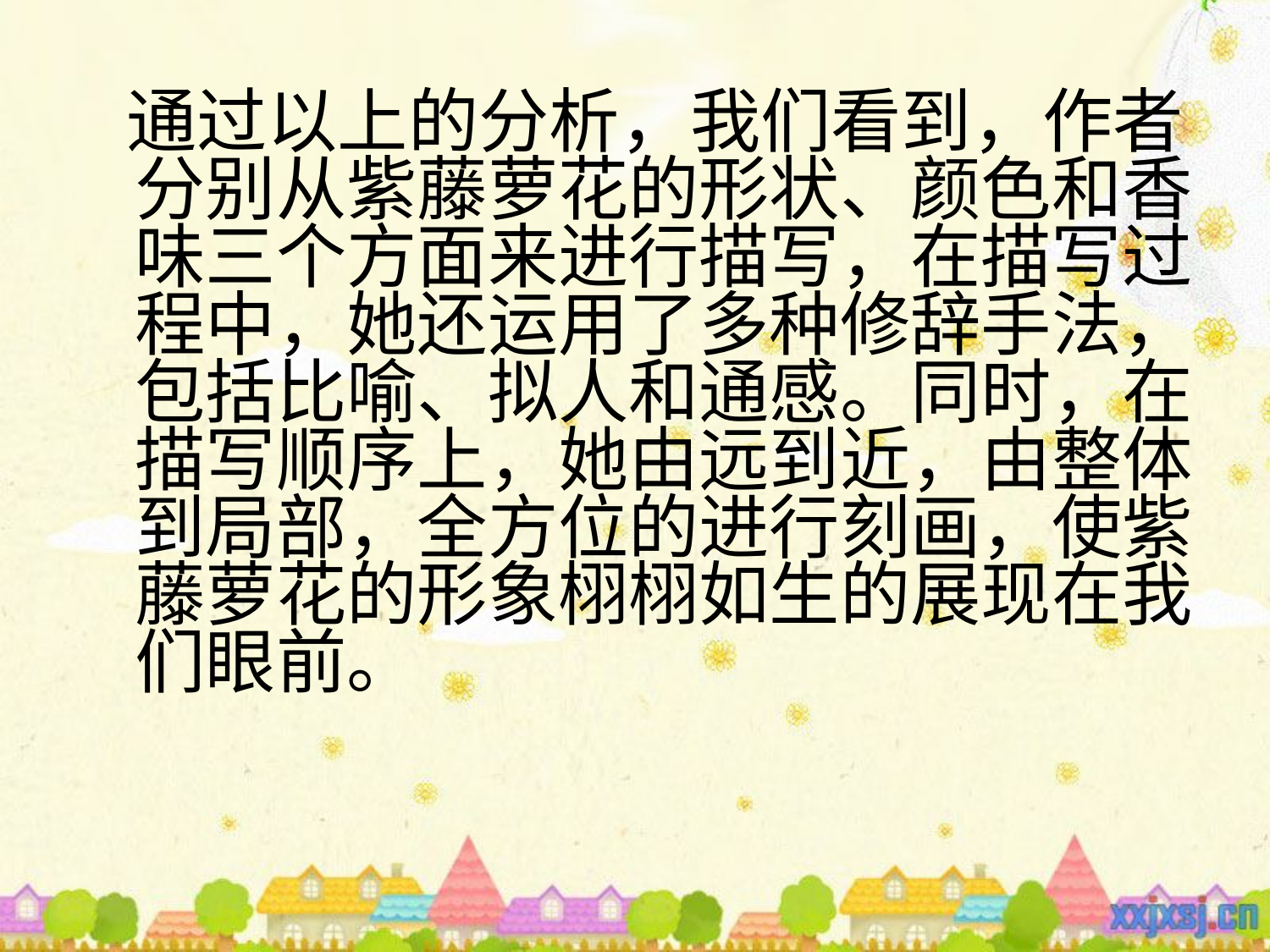

通过以上的分析，我们看到，作者分别从紫藤萝花的形状、颜色和香味三个方面来进行描写，在描写过程中，她还运用了多种修辞手法，包括比喻、拟人和通感。同时，在描写顺序上，她由远到近，由整体到局部，全方位的进行刻画，使紫藤萝花的形象栩栩如生的展现在我们眼前。